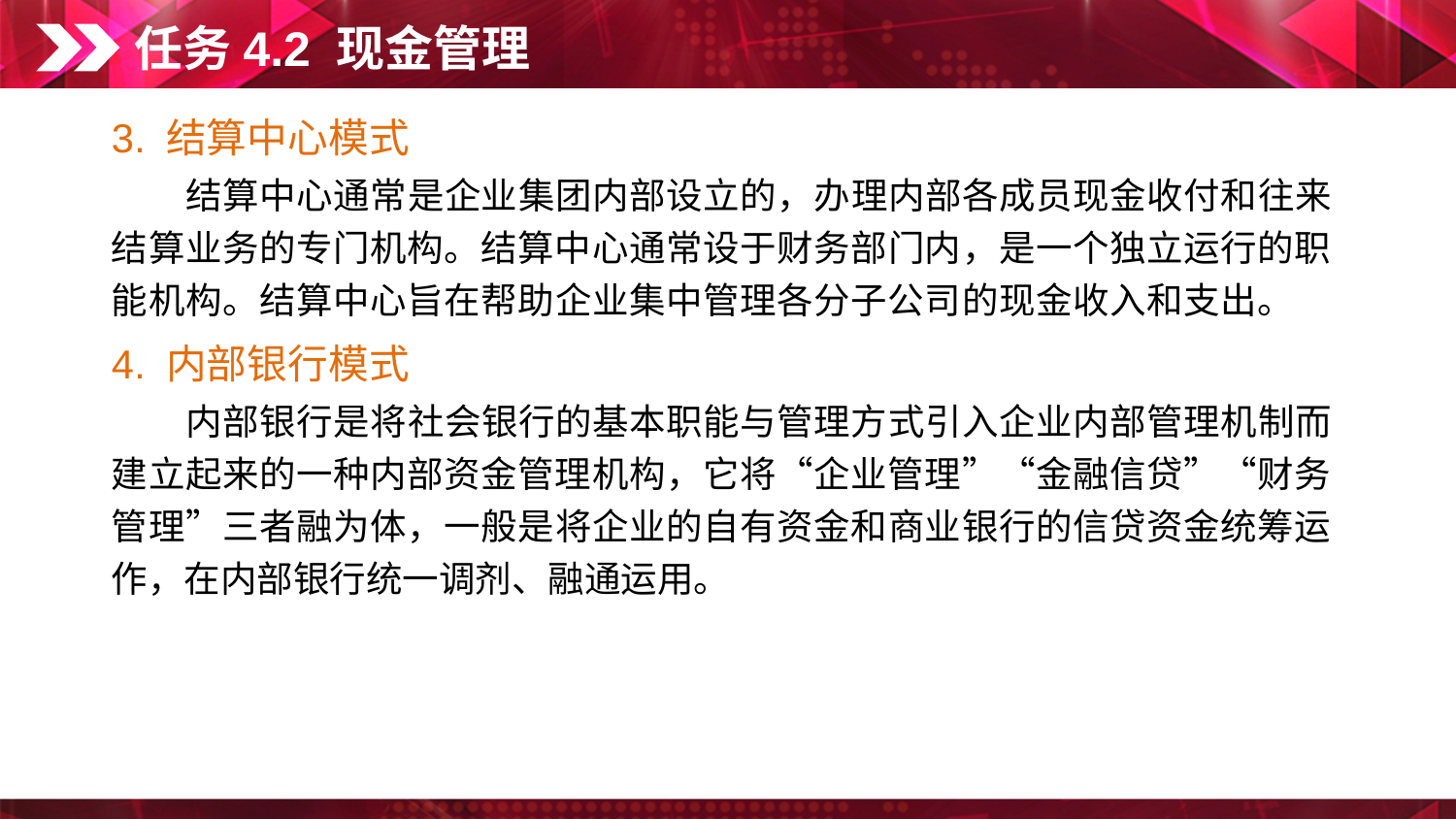

任务4.2 现金管理

3. 结算中心模式
　　结算中心通常是企业集团内部设立的，办理内部各成员现金收付和往来结算业务的专门机构。结算中心通常设于财务部门内，是一个独立运行的职能机构。结算中心旨在帮助企业集中管理各分子公司的现金收入和支出。
4. 内部银行模式
　　内部银行是将社会银行的基本职能与管理方式引入企业内部管理机制而建立起来的一种内部资金管理机构，它将“企业管理”“金融信贷”“财务管理”三者融为体，一般是将企业的自有资金和商业银行的信贷资金统筹运作，在内部银行统一调剂、融通运用。